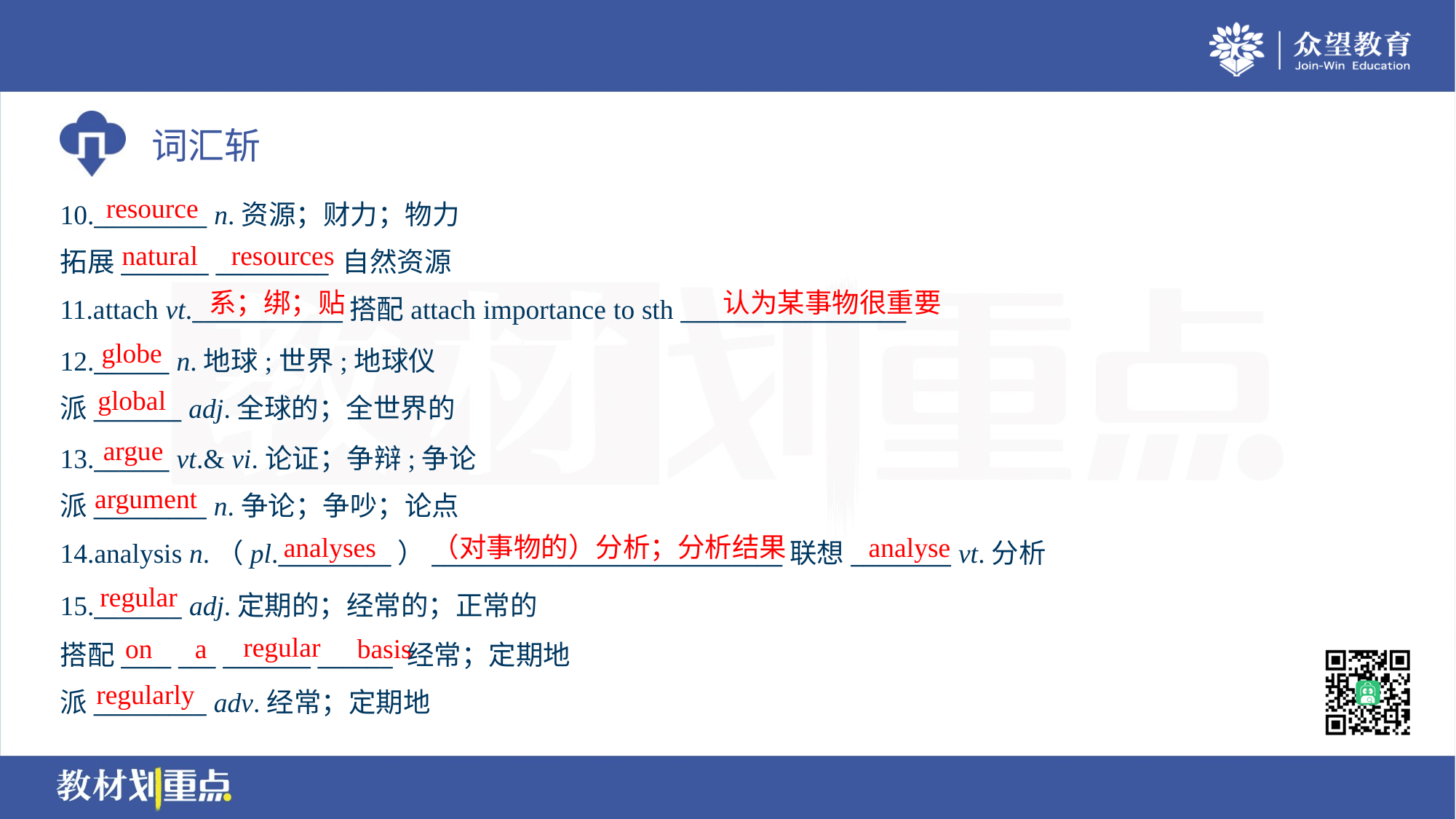

resource
10._________ n.资源；财力；物力
拓展_______ _________ 自然资源
natural
resources
系；绑；贴
认为某事物很重要
11.attach vt.____________搭配attach importance to sth __________________
globe
12.______ n.地球;世界;地球仪
派_______ adj.全球的；全世界的
global
argue
13.______ vt.& vi.论证；争辩;争论
派_________ n.争论；争吵；论点
argument
analyses
（对事物的）分析；分析结果
analyse
14.analysis n.（pl._________）____________________________联想________ vt.分析
regular
15._______ adj.定期的；经常的；正常的
搭配____ ___ _______ ______ 经常；定期地
派_________ adv.经常；定期地
regular
on
a
basis
regularly